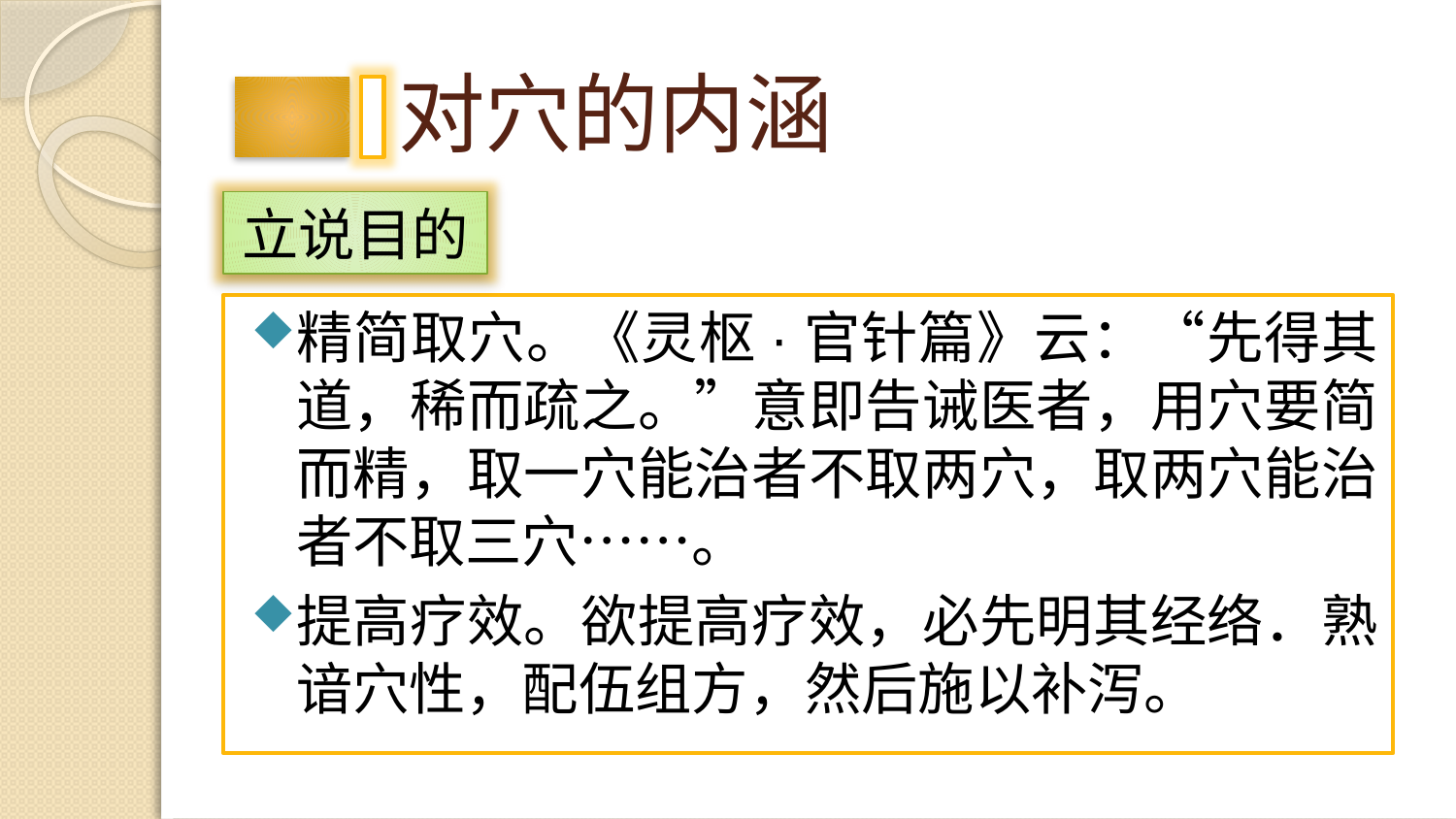

# 对穴的内涵

立说目的
精简取穴。《灵枢·官针篇》云：“先得其道，稀而疏之。”意即告诫医者，用穴要简而精，取一穴能治者不取两穴，取两穴能治者不取三穴……。
提高疗效。欲提高疗效，必先明其经络．熟谙穴性，配伍组方，然后施以补泻。